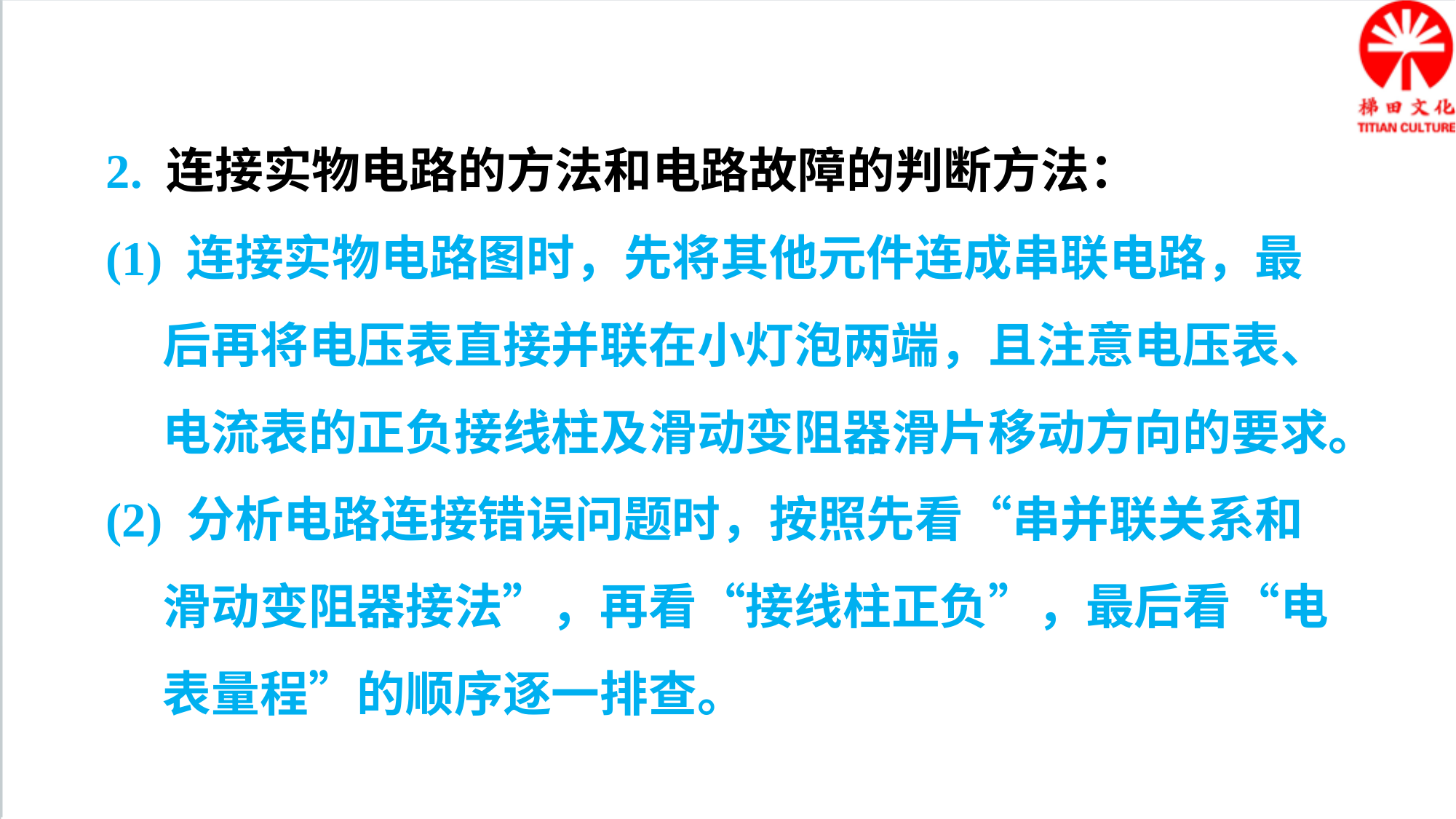

2. 连接实物电路的方法和电路故障的判断方法：
(1) 连接实物电路图时，先将其他元件连成串联电路，最后再将电压表直接并联在小灯泡两端，且注意电压表、电流表的正负接线柱及滑动变阻器滑片移动方向的要求。
(2) 分析电路连接错误问题时，按照先看“串并联关系和滑动变阻器接法”，再看“接线柱正负”，最后看“电表量程”的顺序逐一排查。